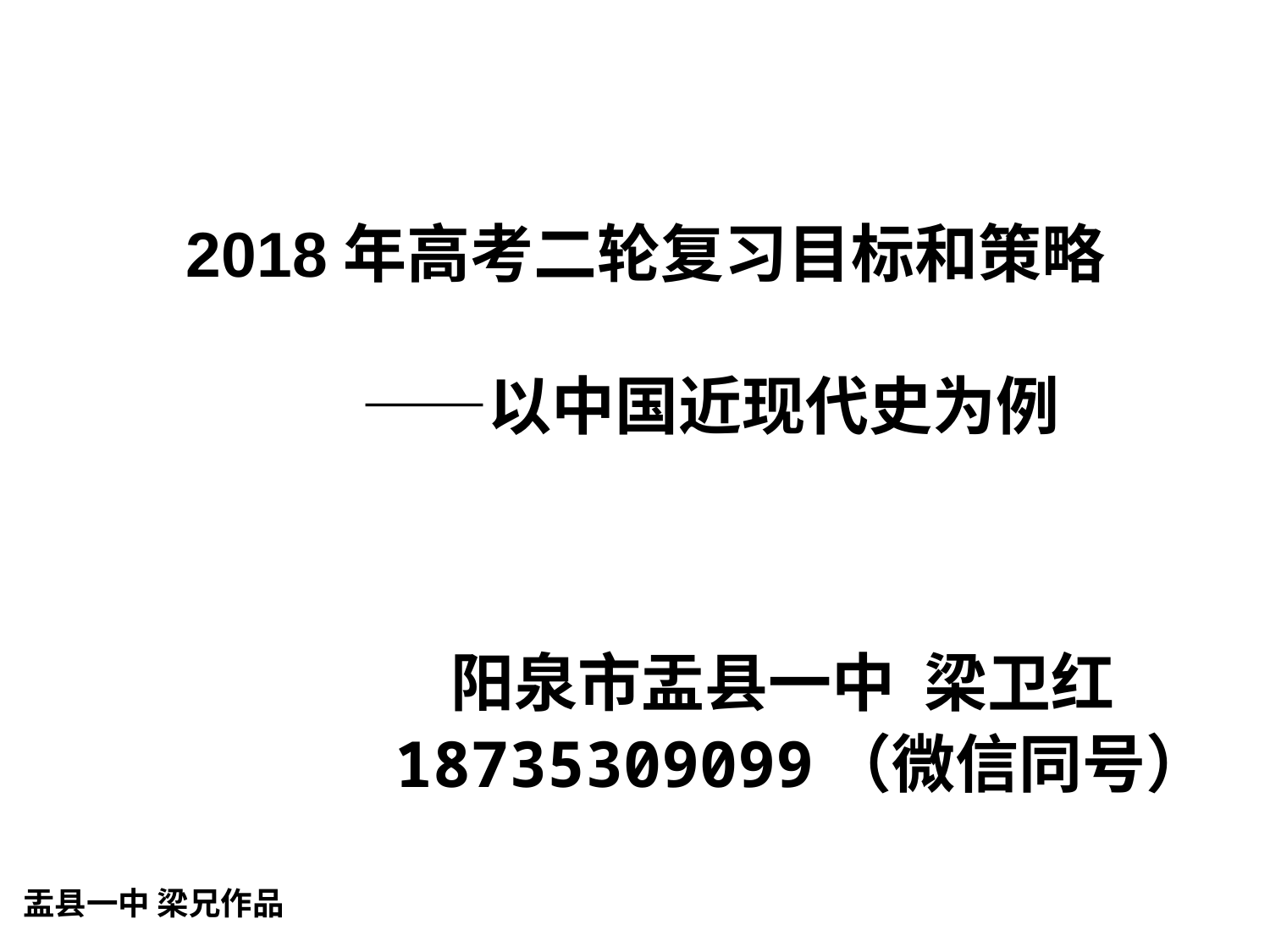

# 2018年高考二轮复习目标和策略 ——以中国近现代史为例
阳泉市盂县一中  梁卫红
 18735309099（微信同号）
盂县一中 梁兄作品